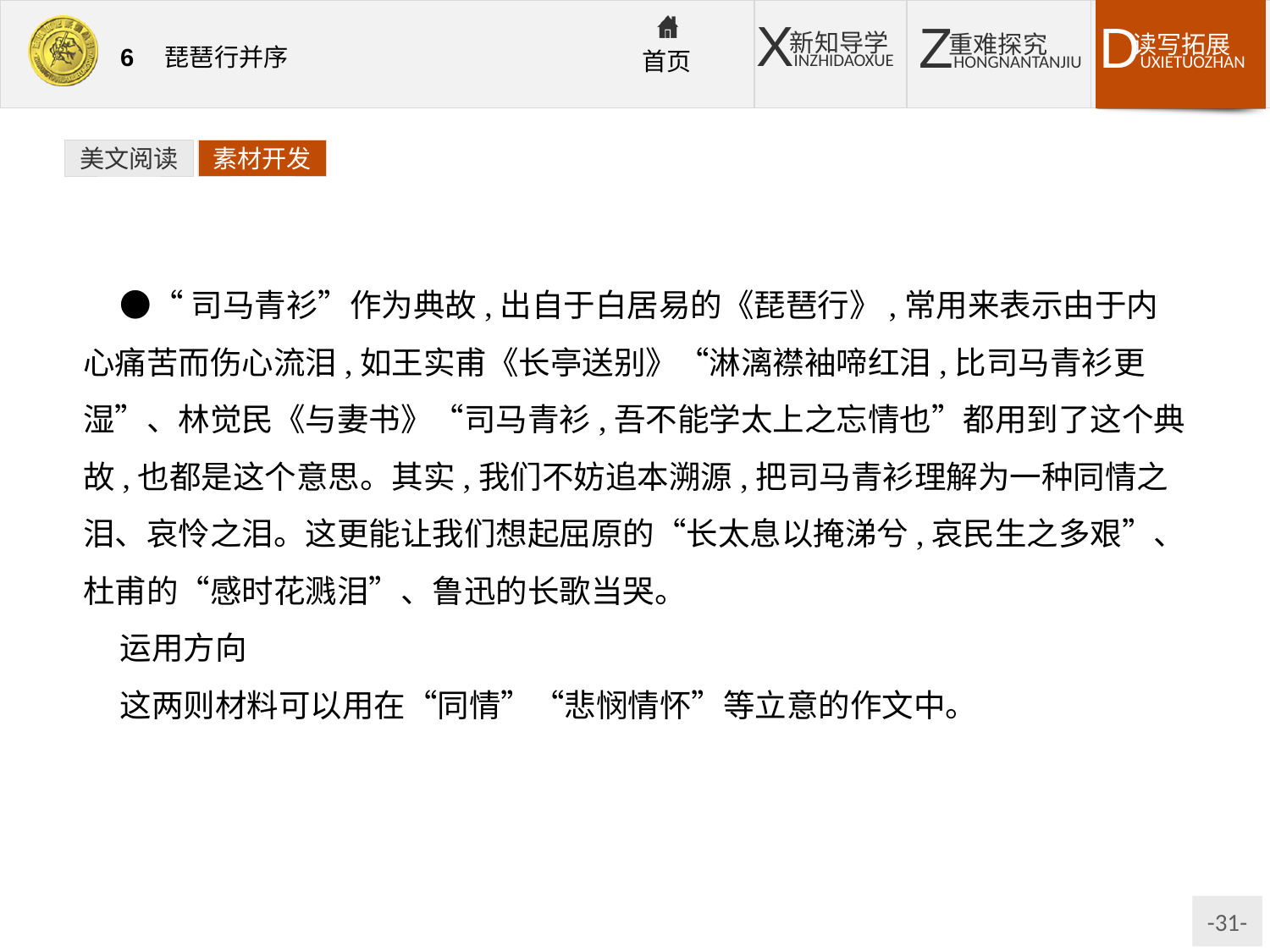

美文阅读
素材开发
●“司马青衫”作为典故,出自于白居易的《琵琶行》,常用来表示由于内心痛苦而伤心流泪,如王实甫《长亭送别》“淋漓襟袖啼红泪,比司马青衫更湿”、林觉民《与妻书》“司马青衫,吾不能学太上之忘情也”都用到了这个典故,也都是这个意思。其实,我们不妨追本溯源,把司马青衫理解为一种同情之泪、哀怜之泪。这更能让我们想起屈原的“长太息以掩涕兮,哀民生之多艰”、杜甫的“感时花溅泪”、鲁迅的长歌当哭。
运用方向
这两则材料可以用在“同情”“悲悯情怀”等立意的作文中。